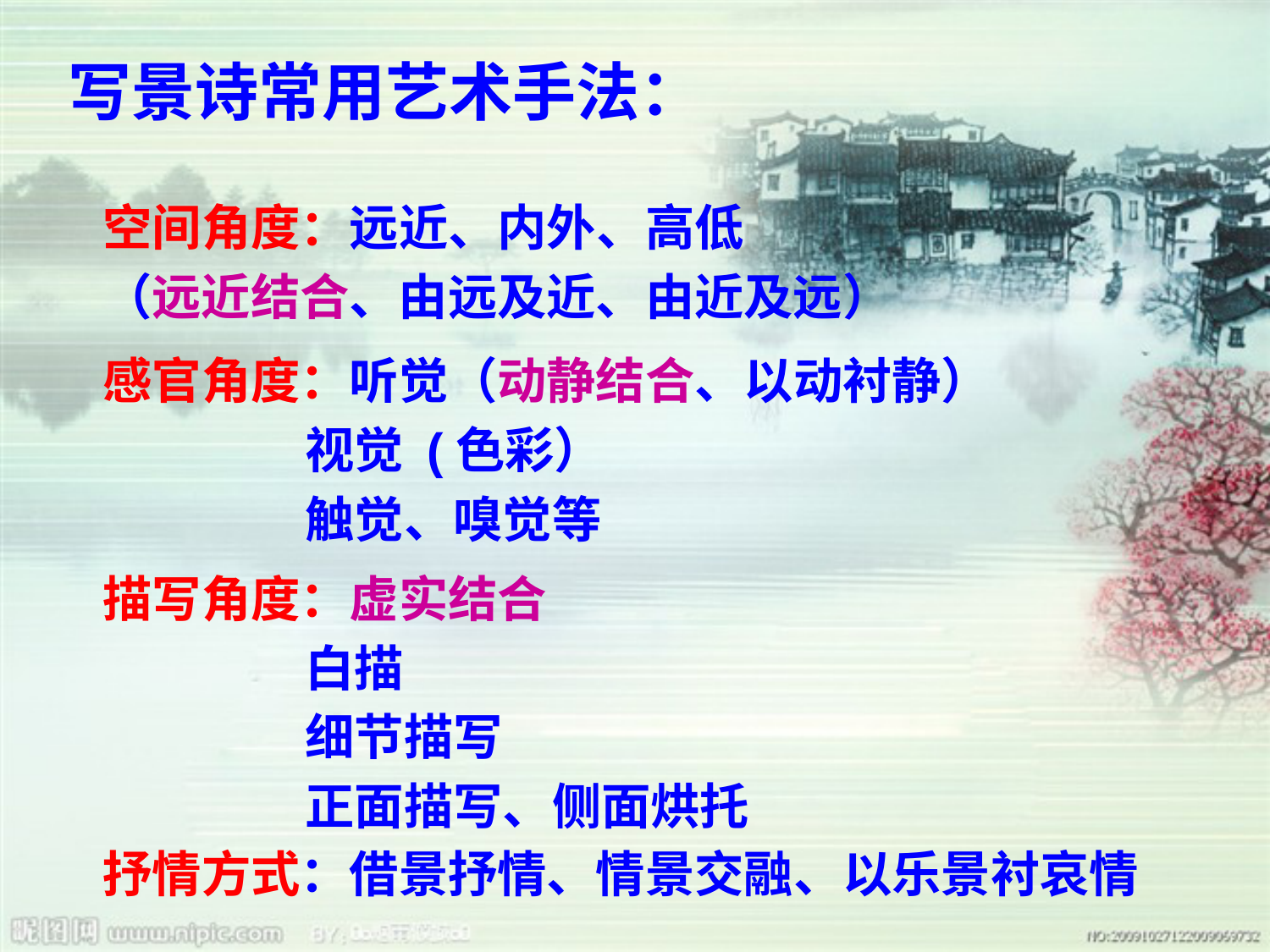

写景诗常用艺术手法：
空间角度：远近、内外、高低
（远近结合、由远及近、由近及远）
感官角度：听觉（动静结合、以动衬静）
                 视觉 (色彩）
                 触觉、嗅觉等
描写角度：虚实结合
                 白描
                 细节描写
                 正面描写、侧面烘托
抒情方式：借景抒情、情景交融、以乐景衬哀情